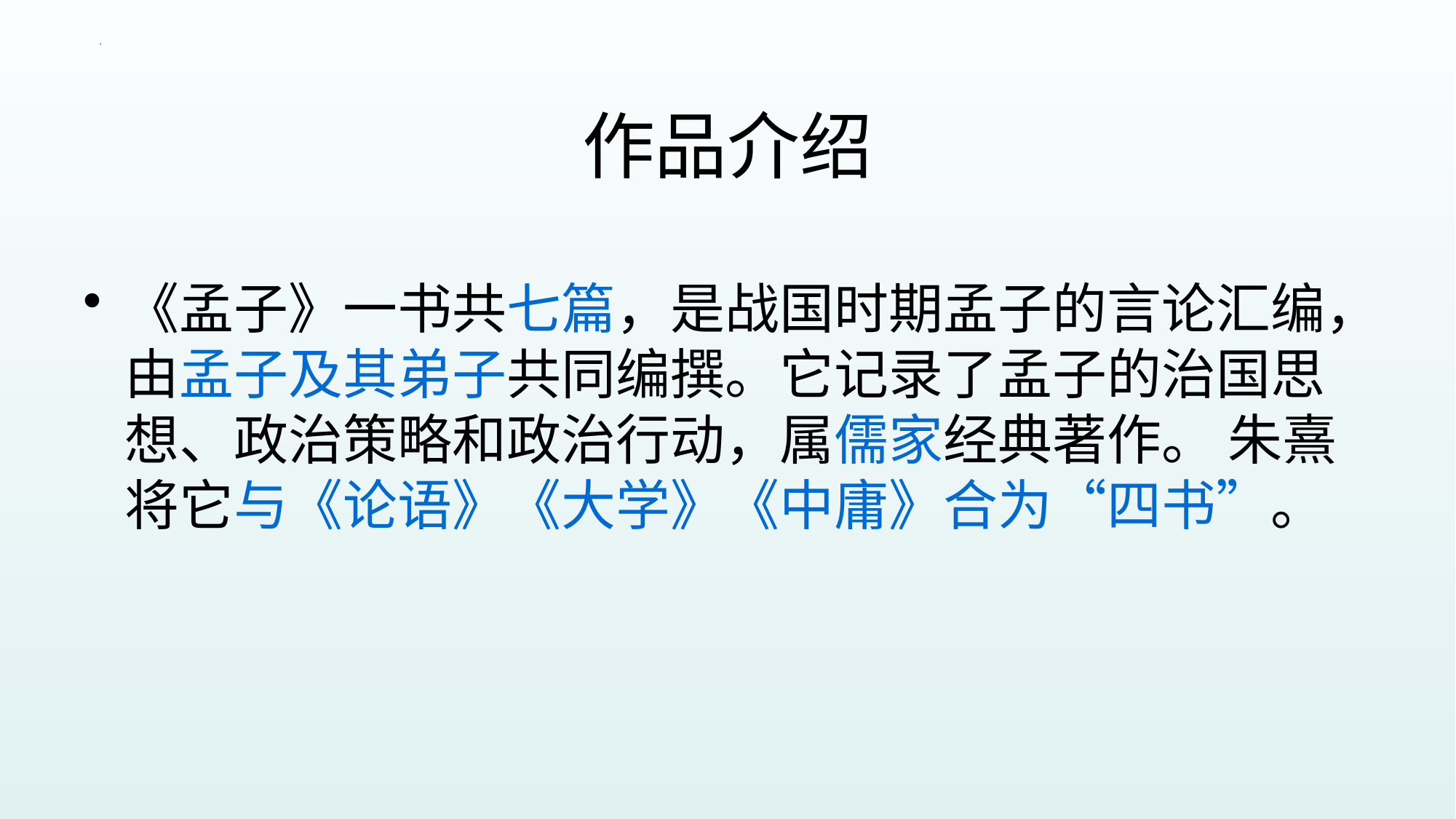

# 作品介绍
《孟子》一书共七篇，是战国时期孟子的言论汇编，由孟子及其弟子共同编撰。它记录了孟子的治国思想、政治策略和政治行动，属儒家经典著作。 朱熹将它与《论语》《大学》《中庸》合为“四书”。